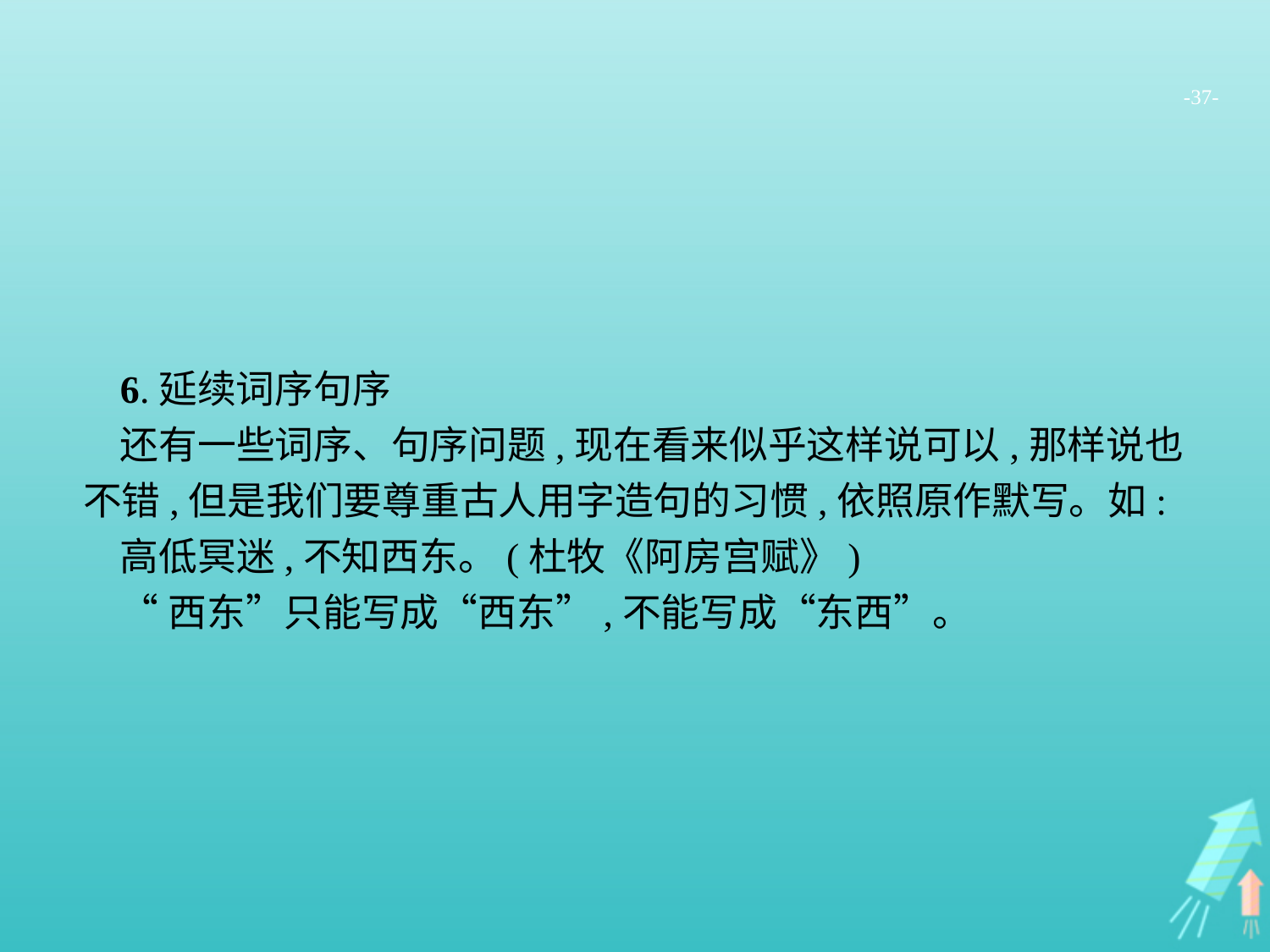

-37-
6.延续词序句序
还有一些词序、句序问题,现在看来似乎这样说可以,那样说也不错,但是我们要尊重古人用字造句的习惯,依照原作默写。如:
高低冥迷,不知西东。(杜牧《阿房宫赋》)
“西东”只能写成“西东”,不能写成“东西”。